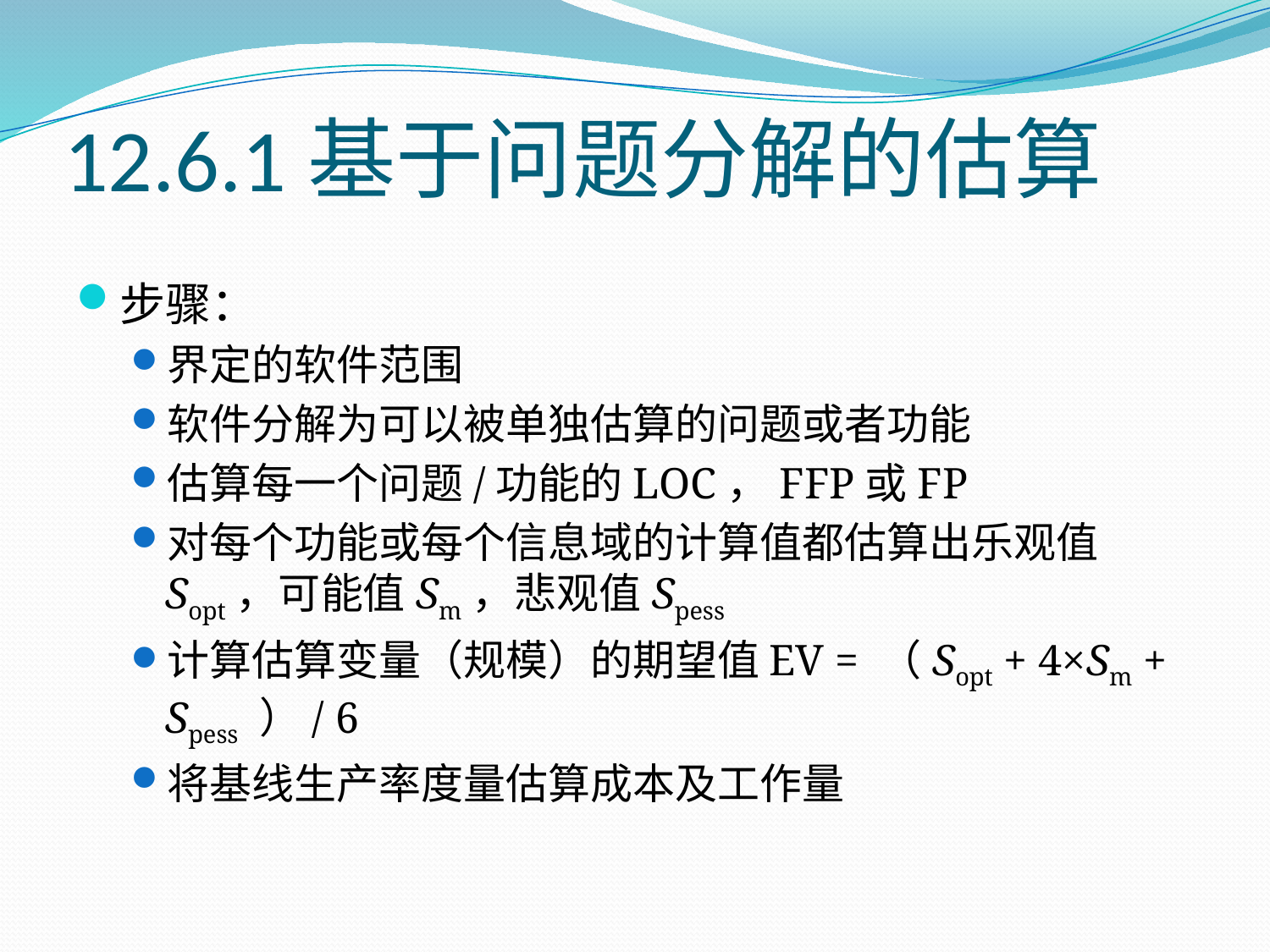

# 12.6.1基于问题分解的估算
步骤：
界定的软件范围
软件分解为可以被单独估算的问题或者功能
估算每一个问题/功能的LOC，FFP或FP
对每个功能或每个信息域的计算值都估算出乐观值Sopt，可能值Sm，悲观值Spess
计算估算变量（规模）的期望值EV = （Sopt + 4×Sm + Spess ）/ 6
将基线生产率度量估算成本及工作量